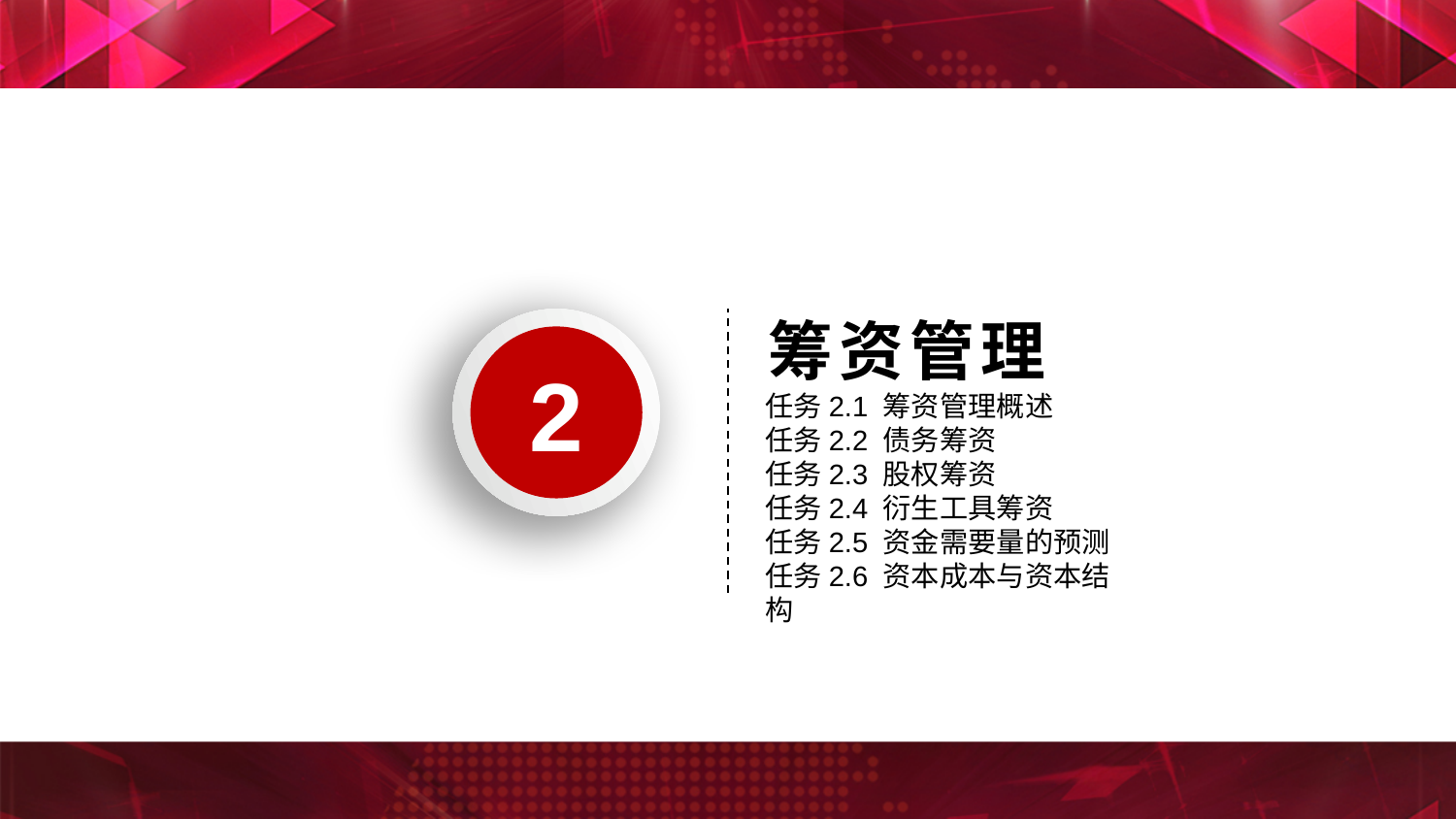

筹资管理

2
任务2.1 筹资管理概述
任务2.2 债务筹资
任务2.3 股权筹资
任务2.4 衍生工具筹资
任务2.5 资金需要量的预测
任务2.6 资本成本与资本结构